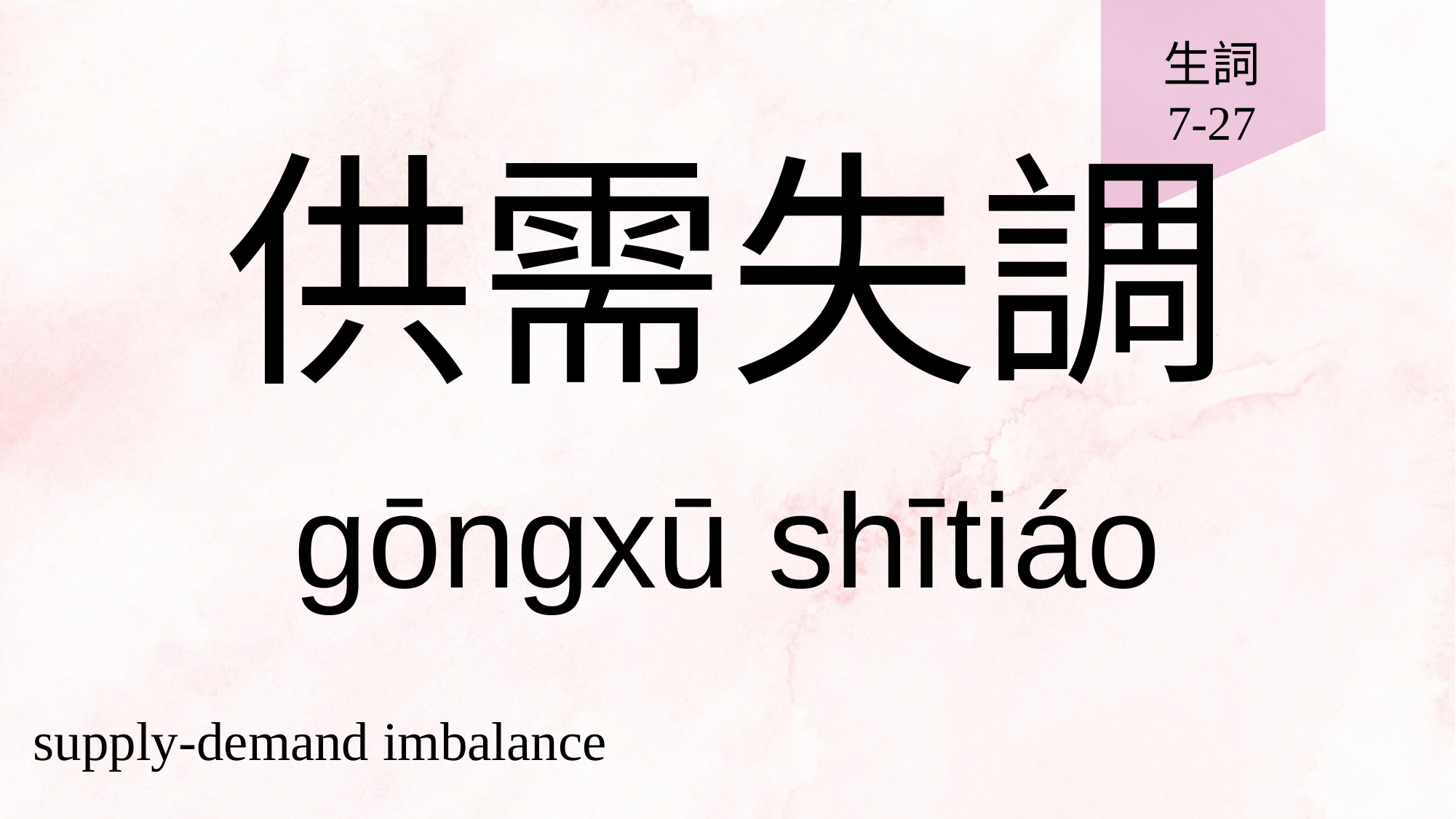

生詞
7-27
# 供需失調
gōngxū shītiáo
supply-demand imbalance